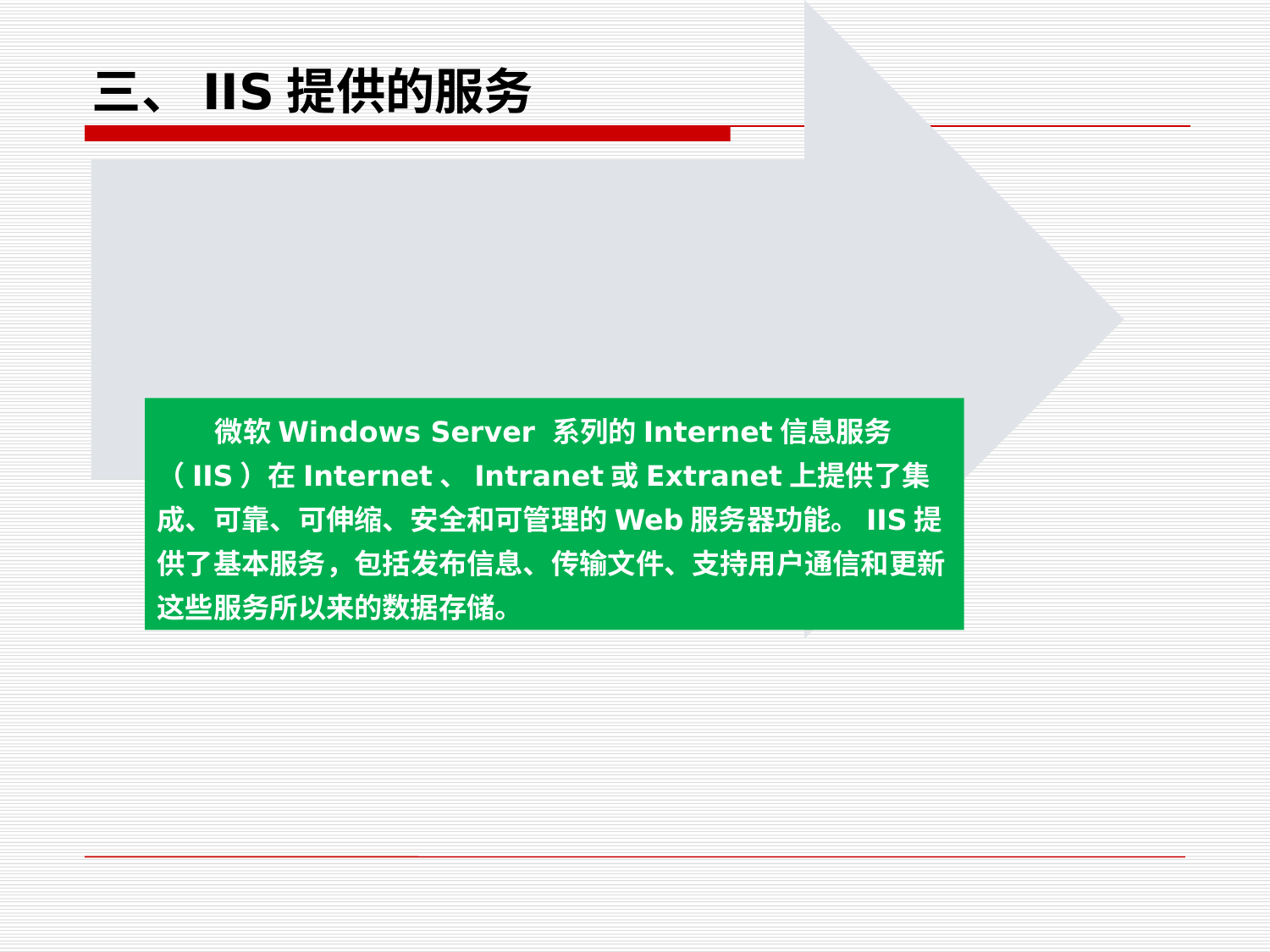

三、IIS提供的服务

        微软Windows Server 系列的Internet信息服务（IIS）在Internet、Intranet或Extranet上提供了集成、可靠、可伸缩、安全和可管理的Web服务器功能。IIS提供了基本服务，包括发布信息、传输文件、支持用户通信和更新这些服务所以来的数据存储。
61